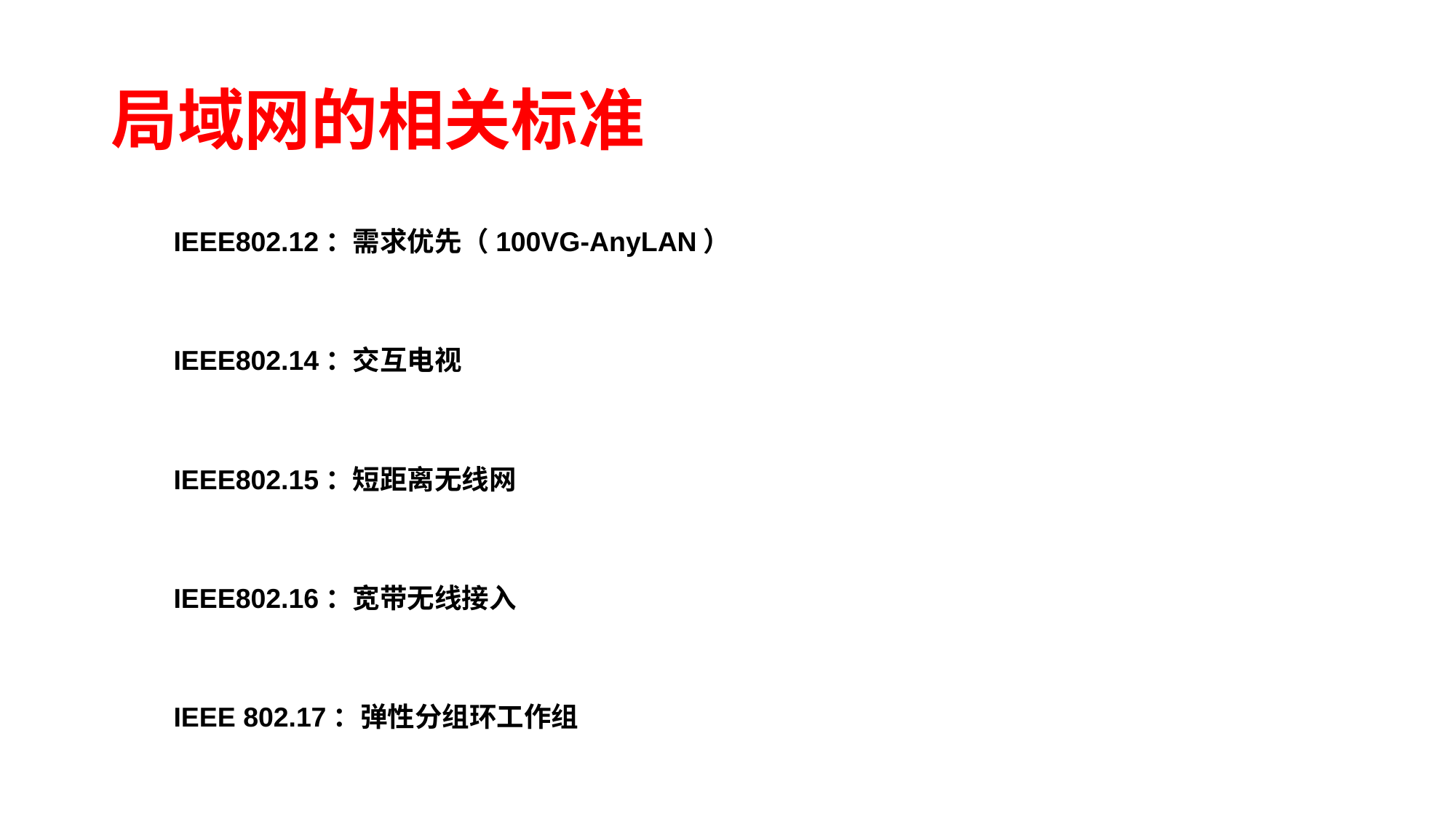

# 局域网的相关标准
IEEE802.12：需求优先（100VG-AnyLAN）
IEEE802.14：交互电视
IEEE802.15：短距离无线网
IEEE802.16：宽带无线接入
IEEE 802.17：弹性分组环工作组